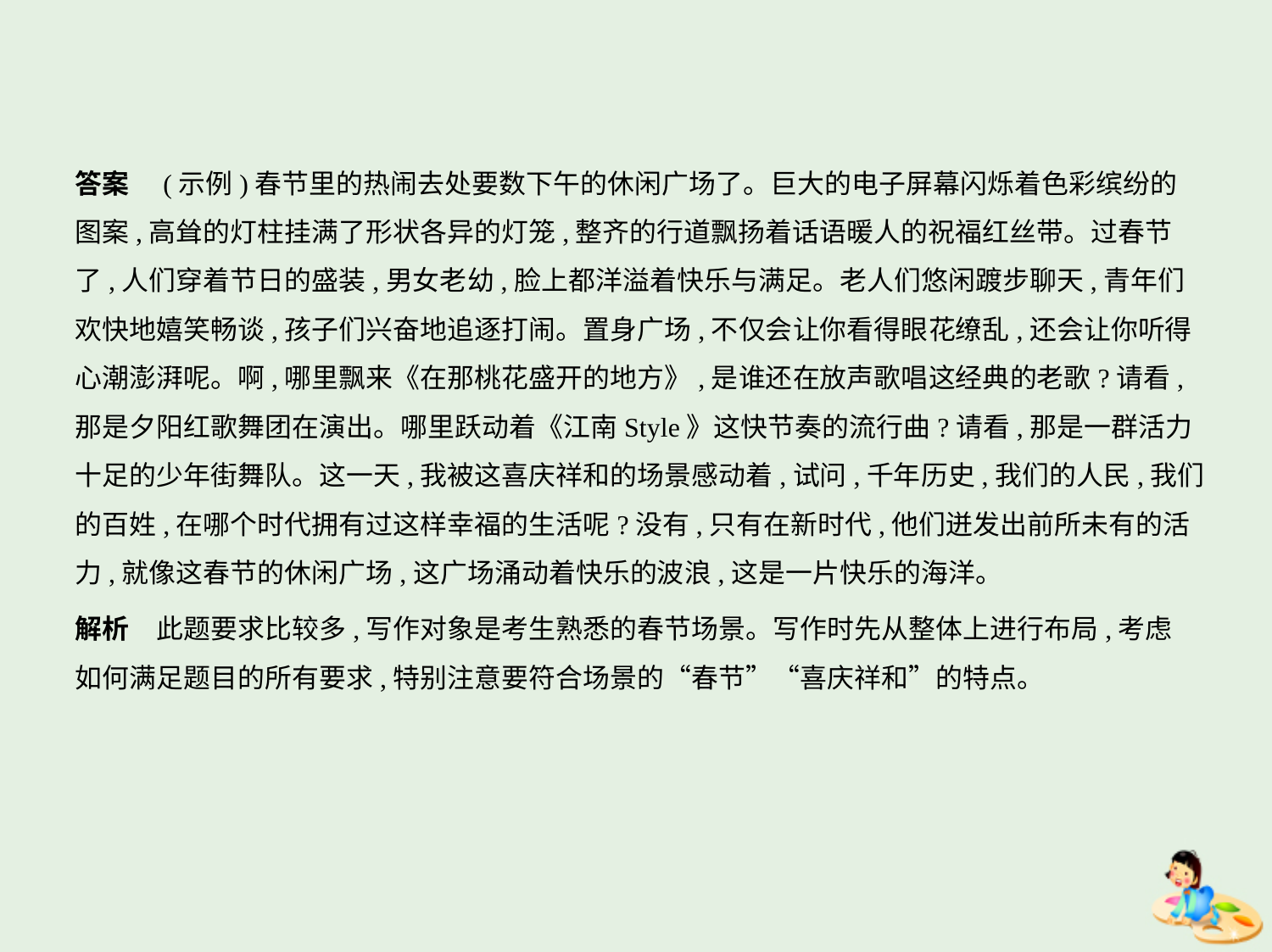

答案　(示例)春节里的热闹去处要数下午的休闲广场了。巨大的电子屏幕闪烁着色彩缤纷的
图案,高耸的灯柱挂满了形状各异的灯笼,整齐的行道飘扬着话语暖人的祝福红丝带。过春节
了,人们穿着节日的盛装,男女老幼,脸上都洋溢着快乐与满足。老人们悠闲踱步聊天,青年们
欢快地嬉笑畅谈,孩子们兴奋地追逐打闹。置身广场,不仅会让你看得眼花缭乱,还会让你听得
心潮澎湃呢。啊,哪里飘来《在那桃花盛开的地方》,是谁还在放声歌唱这经典的老歌?请看,
那是夕阳红歌舞团在演出。哪里跃动着《江南Style》这快节奏的流行曲?请看,那是一群活力
十足的少年街舞队。这一天,我被这喜庆祥和的场景感动着,试问,千年历史,我们的人民,我们
的百姓,在哪个时代拥有过这样幸福的生活呢?没有,只有在新时代,他们迸发出前所未有的活
力,就像这春节的休闲广场,这广场涌动着快乐的波浪,这是一片快乐的海洋。
解析　此题要求比较多,写作对象是考生熟悉的春节场景。写作时先从整体上进行布局,考虑
如何满足题目的所有要求,特别注意要符合场景的“春节”“喜庆祥和”的特点。